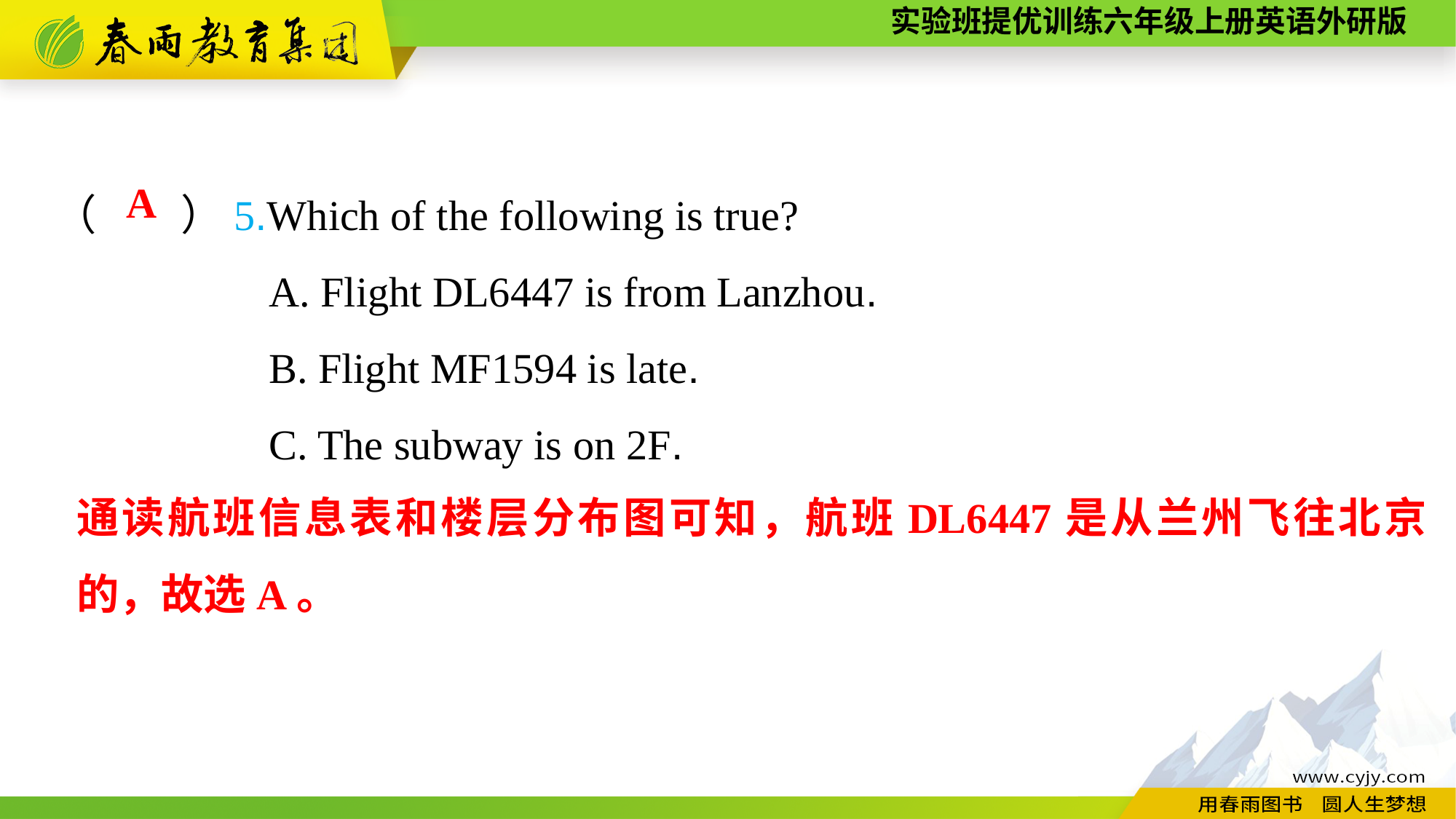

（　　）5.Which of the following is true?
A. Flight DL6447 is from Lanzhou.
B. Flight MF1594 is late.
C. The subway is on 2F.
A
通读航班信息表和楼层分布图可知，航班DL6447是从兰州飞往北京的，故选A。